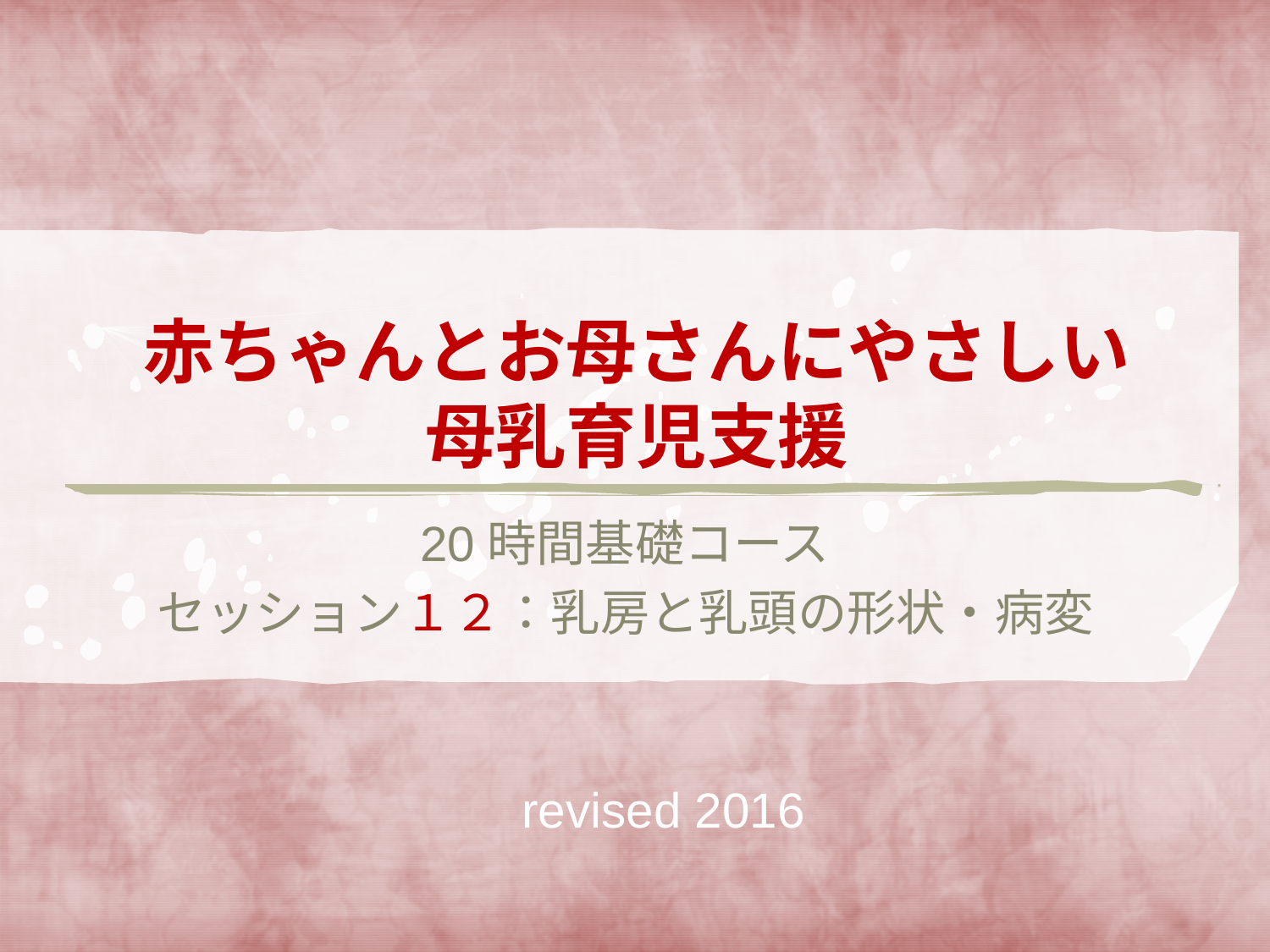

# 赤ちゃんとお母さんにやさしい 母乳育児支援
20時間基礎コース
セッション１２：乳房と乳頭の形状・病変

revised 2016